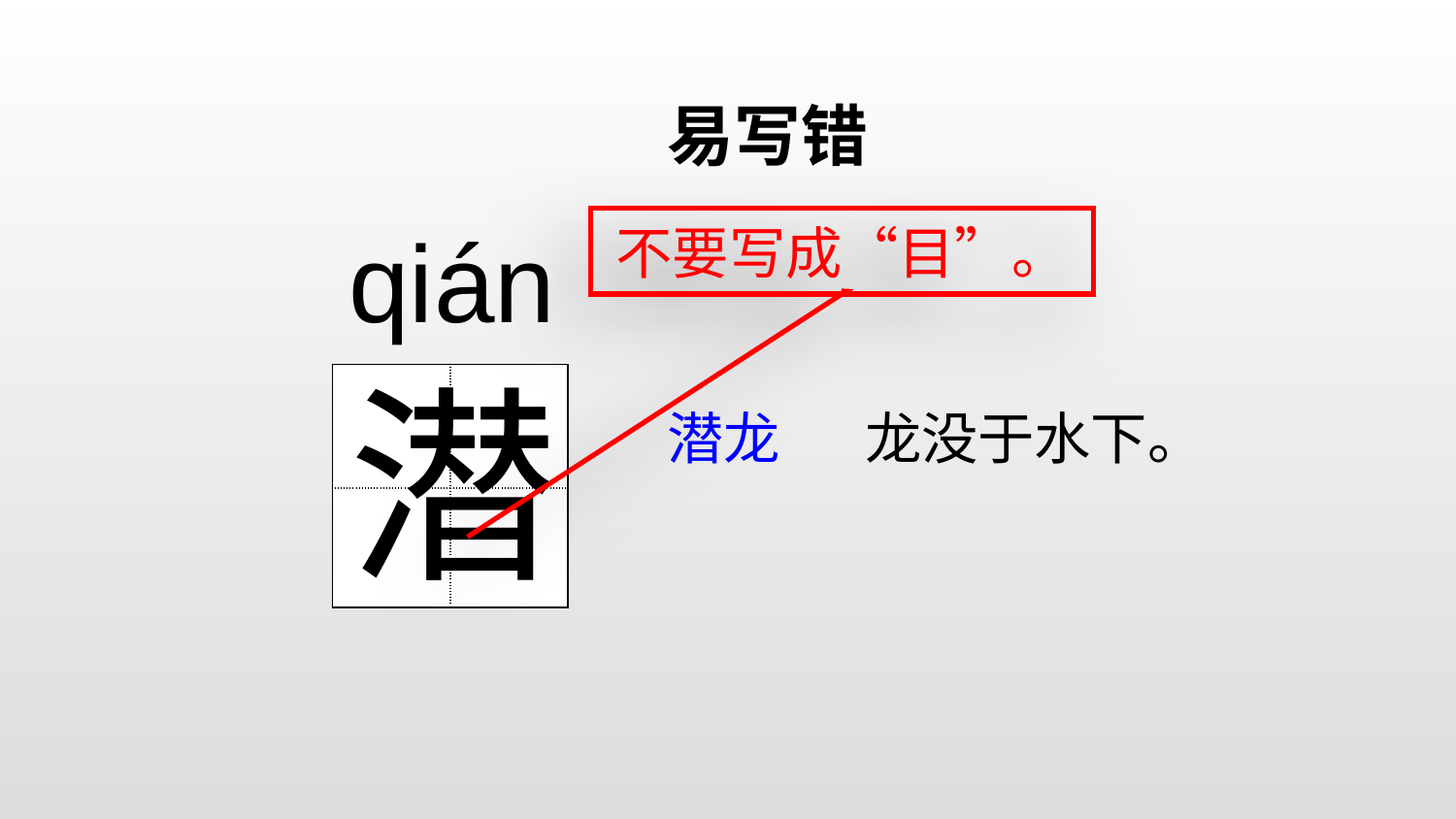

易写错
qián
不要写成“目”。
潜
|  |  |
| --- | --- |
|  |  |
龙没于水下。
潜龙